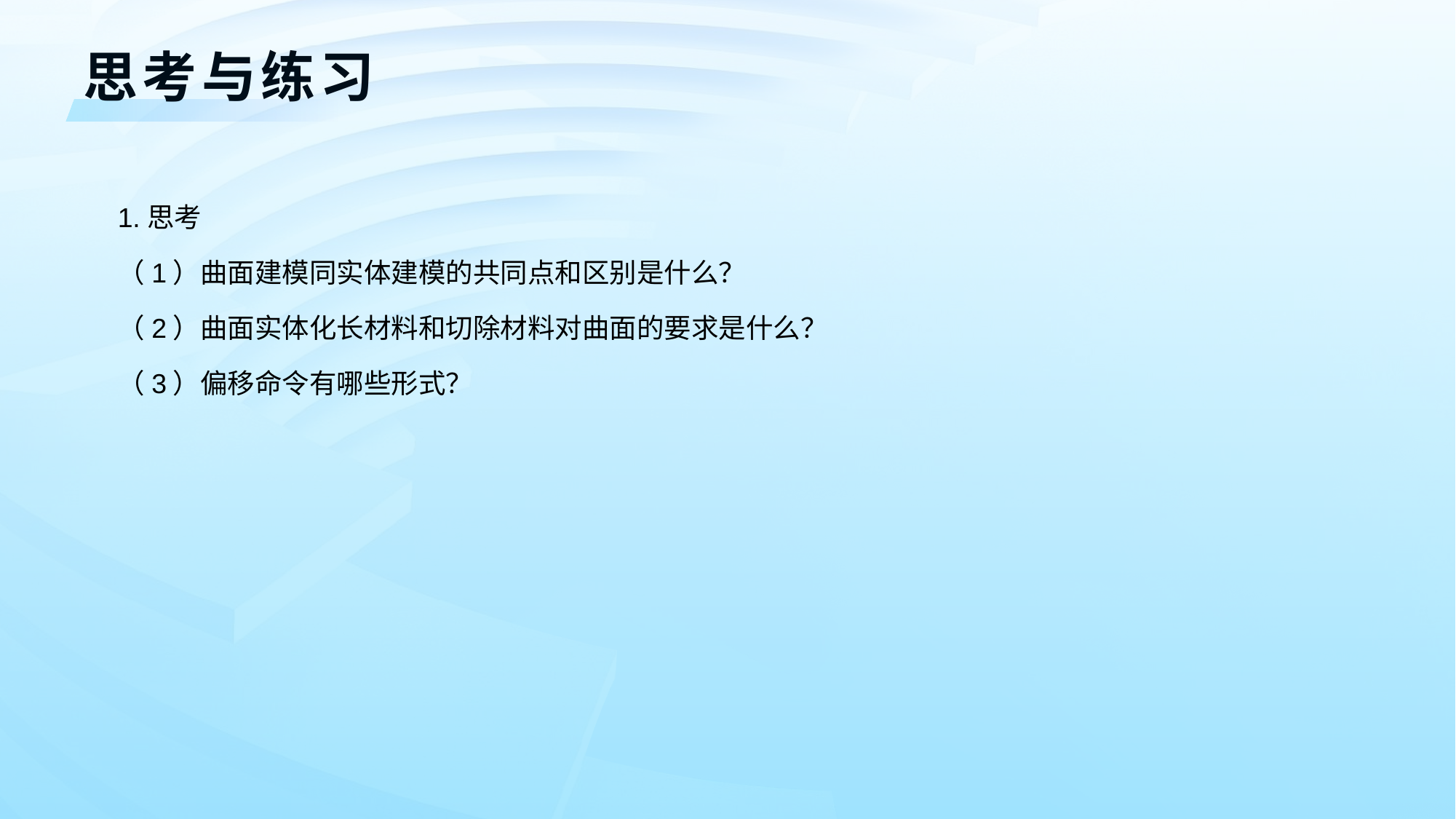

思考与练习
1.思考
（1）曲面建模同实体建模的共同点和区别是什么？
（2）曲面实体化长材料和切除材料对曲面的要求是什么？
（3）偏移命令有哪些形式？